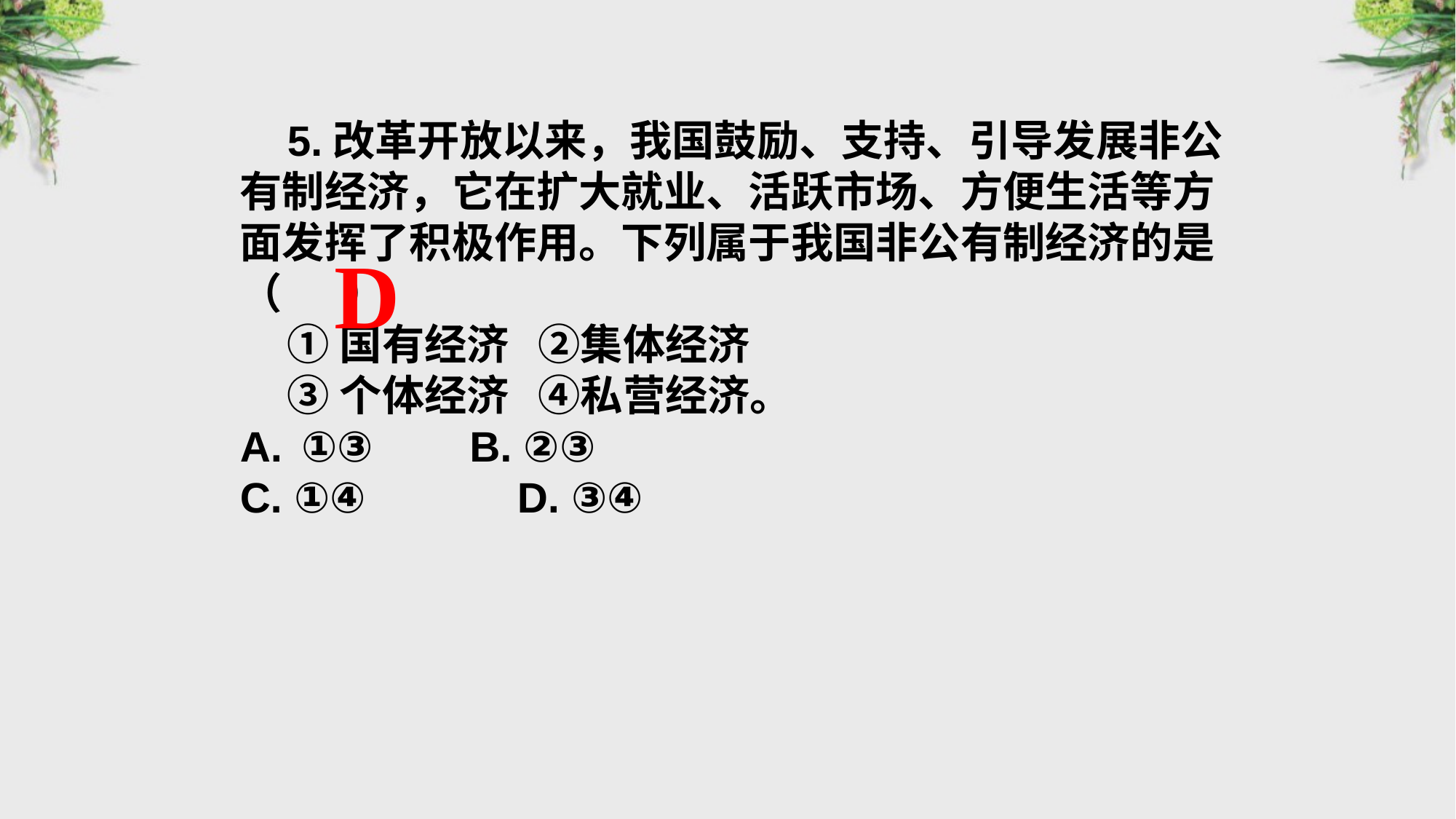

5.改革开放以来，我国鼓励、支持、引导发展非公有制经济，它在扩大就业、活跃市场、方便生活等方面发挥了积极作用。下列属于我国非公有制经济的是（　  ）
①国有经济   ②集体经济
③个体经济   ④私营经济。
①③	     B. ②③
C. ①④	     D. ③④
D